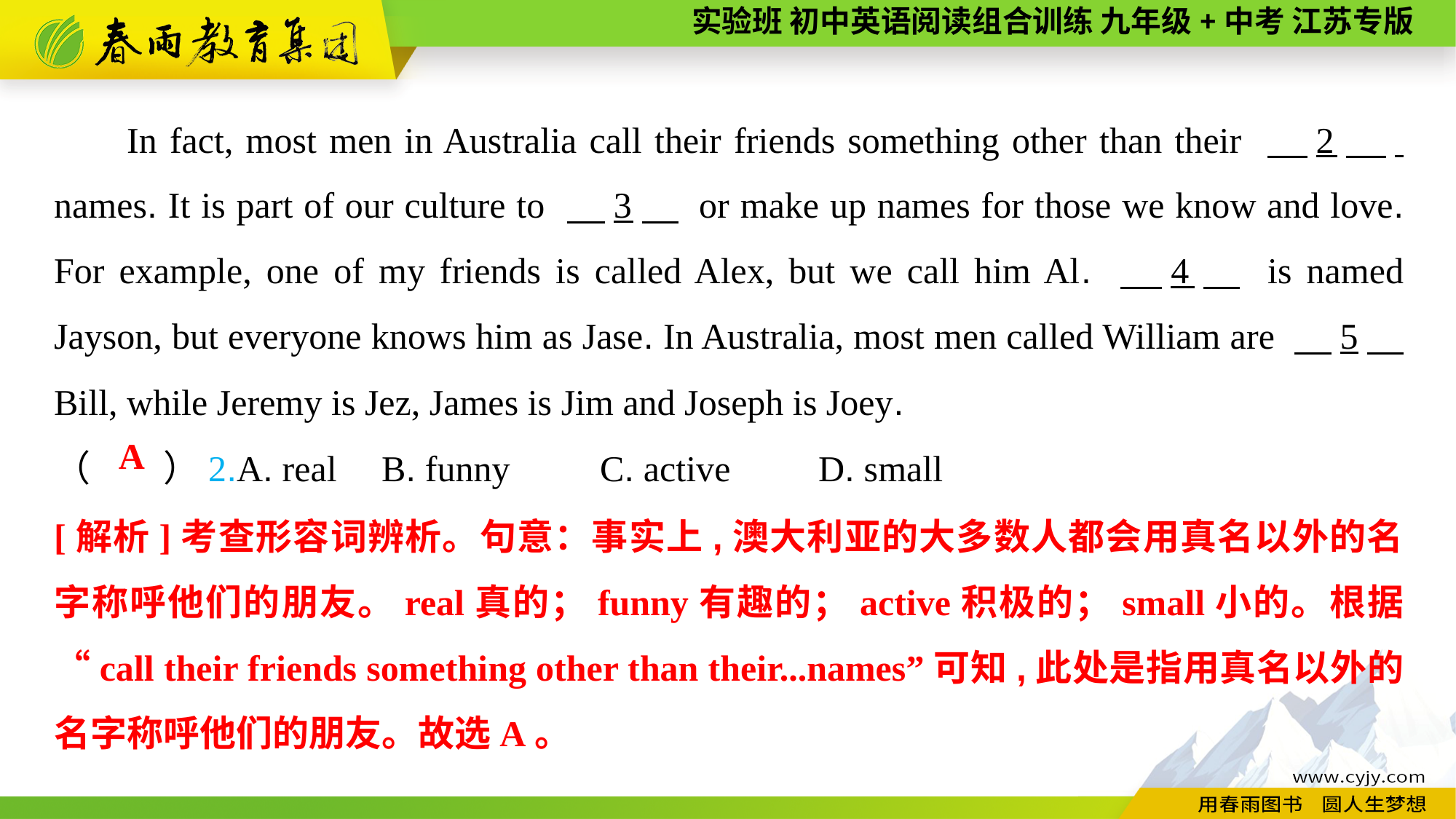

In fact, most men in Australia call their friends something other than their 　2　. names. It is part of our culture to 　3　 or make up names for those we know and love. For example, one of my friends is called Alex, but we call him Al. 　4　 is named Jayson, but everyone knows him as Jase. In Australia, most men called William are 　5　 Bill, while Jeremy is Jez, James is Jim and Joseph is Joey.
（　　）2.A. real	B. funny	C. active	D. small
A
[解析]考查形容词辨析。句意：事实上,澳大利亚的大多数人都会用真名以外的名字称呼他们的朋友。real真的；funny有趣的；active积极的；small小的。根据“call their friends something other than their...names”可知,此处是指用真名以外的名字称呼他们的朋友。故选A。